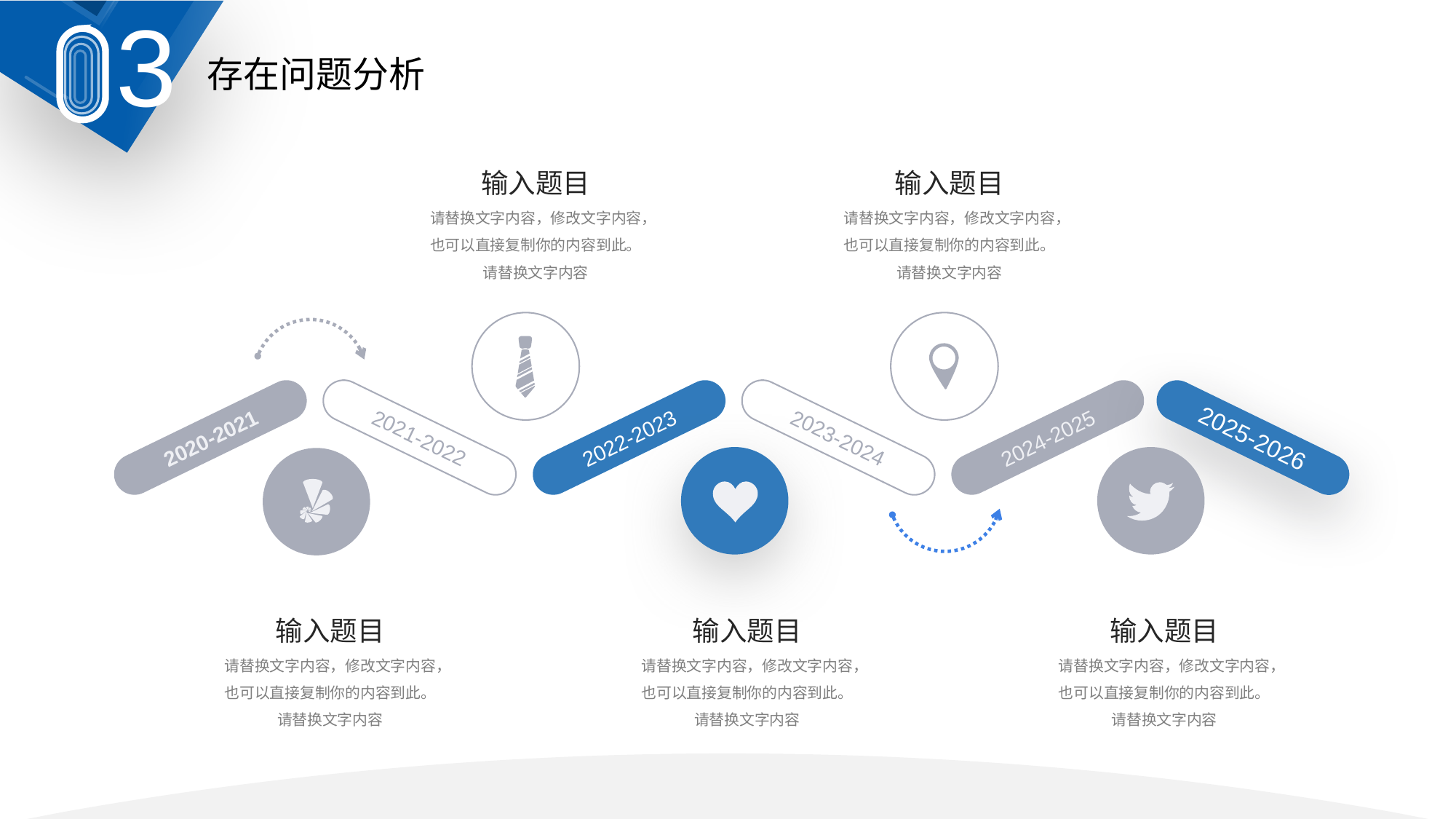

3

存在问题分析
输入题目
请替换文字内容，修改文字内容，也可以直接复制你的内容到此。请替换文字内容
输入题目
请替换文字内容，修改文字内容，也可以直接复制你的内容到此。请替换文字内容

2020-2021
2021-2022
2022-2023
2023-2024
2024-2025
2025-2026

输入题目
请替换文字内容，修改文字内容，也可以直接复制你的内容到此。请替换文字内容
输入题目
请替换文字内容，修改文字内容，也可以直接复制你的内容到此。请替换文字内容
输入题目
请替换文字内容，修改文字内容，也可以直接复制你的内容到此。请替换文字内容